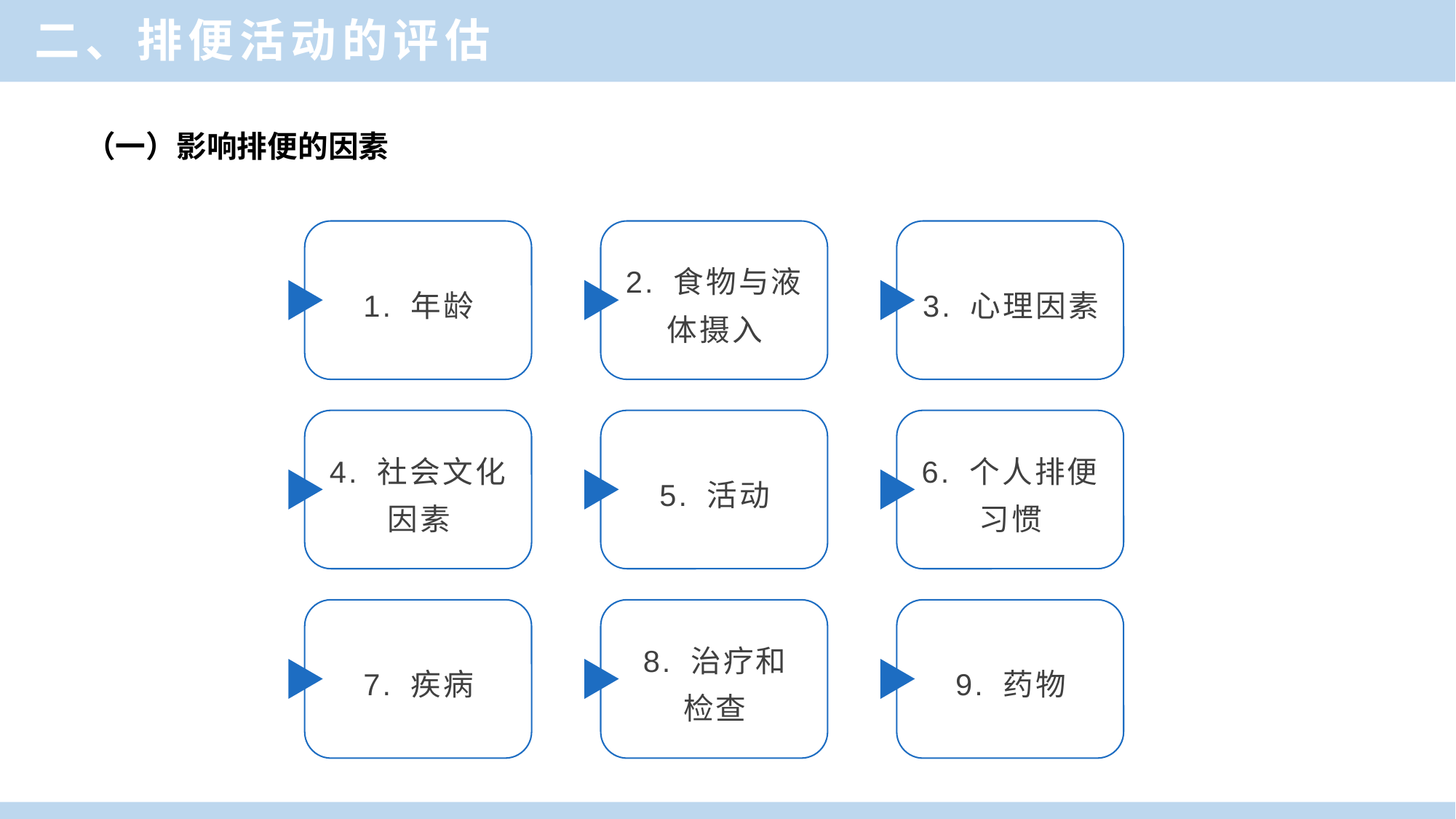

二、排便活动的评估
（一）影响排便的因素

1. 年龄
2. 食物与液体摄入
3. 心理因素

4. 社会文化因素
5. 活动
6. 个人排便习惯

7. 疾病
8. 治疗和
检查
9. 药物